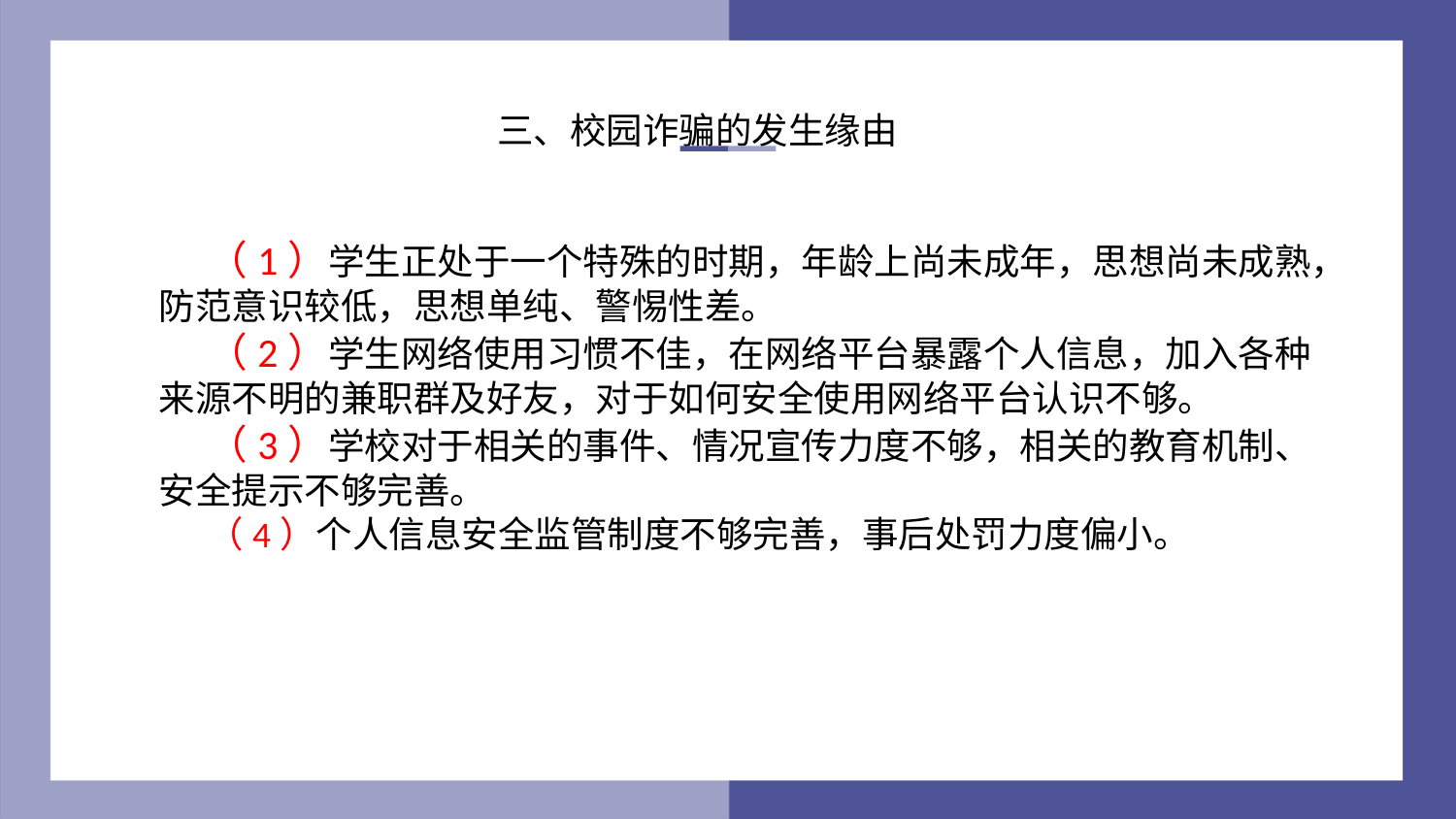

三、校园诈骗的发生缘由

（1）学生正处于一个特殊的时期，年龄上尚未成年，思想尚未成熟，防范意识较低，思想单纯、警惕性差。
（2）学生网络使用习惯不佳，在网络平台暴露个人信息，加入各种来源不明的兼职群及好友，对于如何安全使用网络平台认识不够。
（3）学校对于相关的事件、情况宣传力度不够，相关的教育机制、安全提示不够完善。
（4）个人信息安全监管制度不够完善，事后处罚力度偏小。